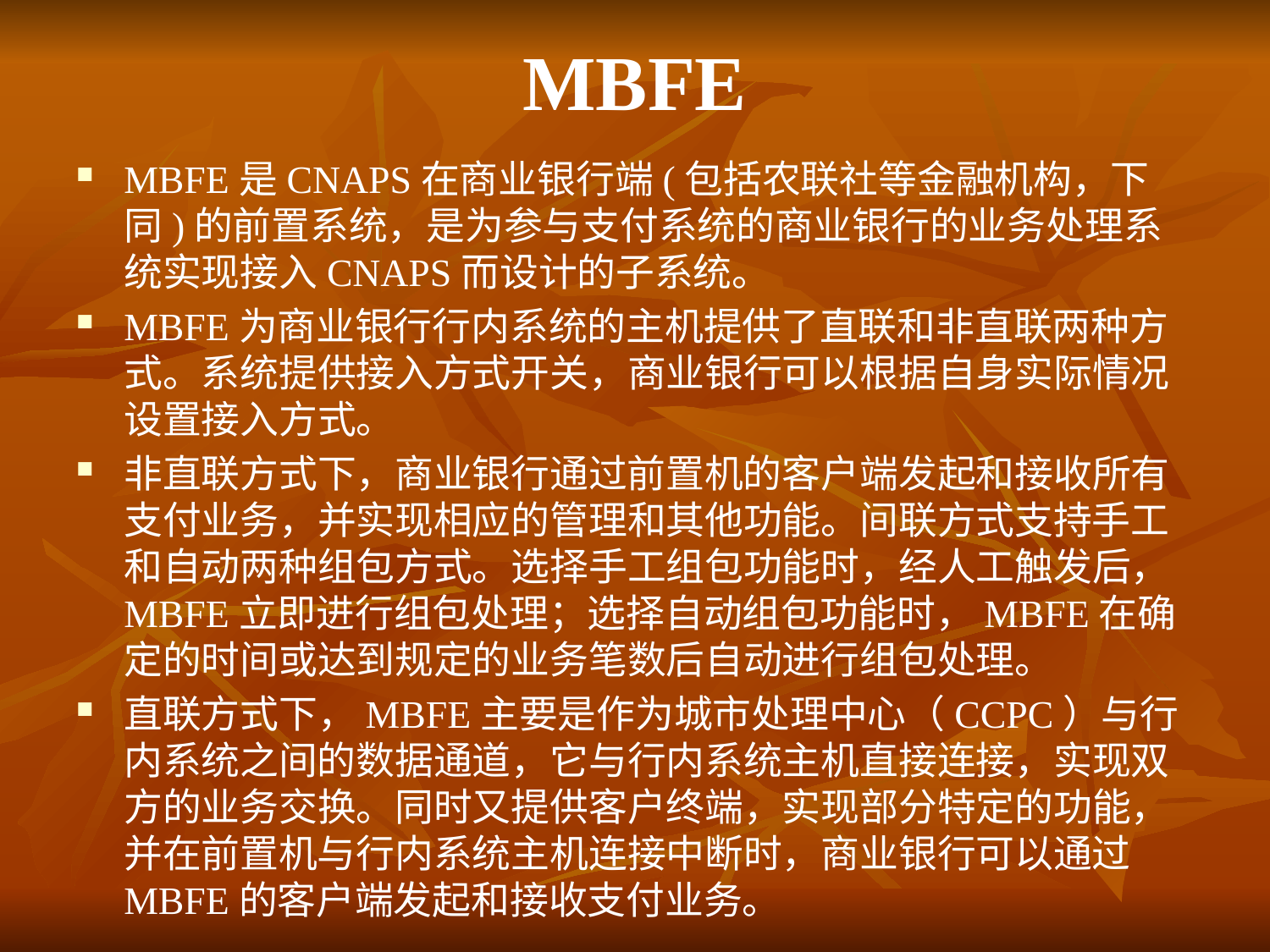

# MBFE
MBFE是CNAPS在商业银行端(包括农联社等金融机构，下同)的前置系统，是为参与支付系统的商业银行的业务处理系统实现接入CNAPS而设计的子系统。
MBFE为商业银行行内系统的主机提供了直联和非直联两种方式。系统提供接入方式开关，商业银行可以根据自身实际情况设置接入方式。
非直联方式下，商业银行通过前置机的客户端发起和接收所有支付业务，并实现相应的管理和其他功能。间联方式支持手工和自动两种组包方式。选择手工组包功能时，经人工触发后，MBFE立即进行组包处理；选择自动组包功能时，MBFE在确定的时间或达到规定的业务笔数后自动进行组包处理。
直联方式下，MBFE主要是作为城市处理中心（CCPC）与行内系统之间的数据通道，它与行内系统主机直接连接，实现双方的业务交换。同时又提供客户终端，实现部分特定的功能，并在前置机与行内系统主机连接中断时，商业银行可以通过MBFE的客户端发起和接收支付业务。